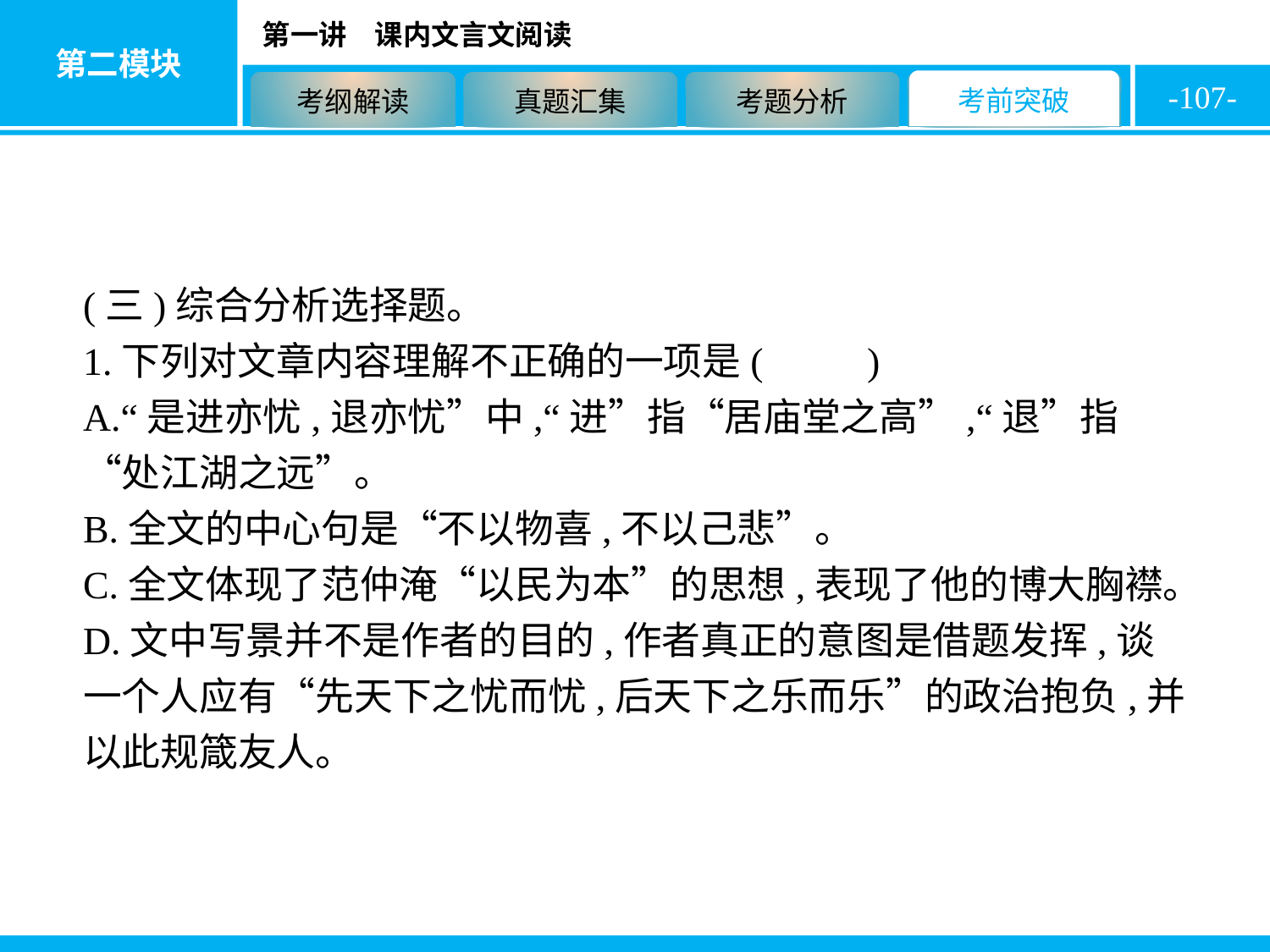

-107-
(三)综合分析选择题。
1.下列对文章内容理解不正确的一项是(    B    )
A.“是进亦忧,退亦忧”中,“进”指“居庙堂之高”,“退”指“处江湖之远”。
B.全文的中心句是“不以物喜,不以己悲”。
C.全文体现了范仲淹“以民为本”的思想,表现了他的博大胸襟。
D.文中写景并不是作者的目的,作者真正的意图是借题发挥,谈一个人应有“先天下之忧而忧,后天下之乐而乐”的政治抱负,并以此规箴友人。